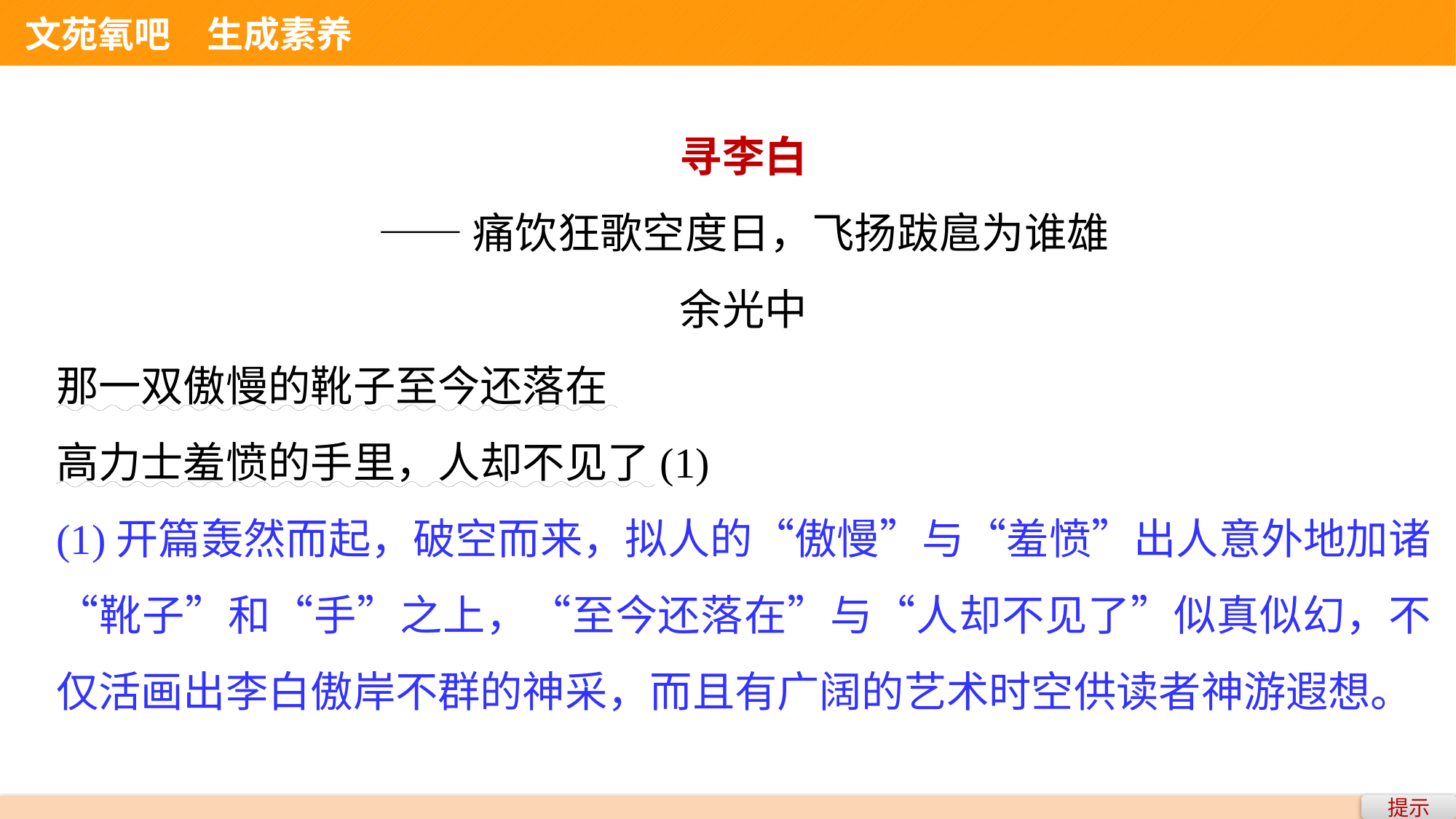

文苑氧吧　生成素养
寻李白
——痛饮狂歌空度日，飞扬跋扈为谁雄
余光中
那一双傲慢的靴子至今还落在
高力士羞愤的手里，人却不见了(1)
(1)开篇轰然而起，破空而来，拟人的“傲慢”与“羞愤”出人意外地加诸“靴子”和“手”之上，“至今还落在”与“人却不见了”似真似幻，不仅活画出李白傲岸不群的神采，而且有广阔的艺术时空供读者神游遐想。
提示